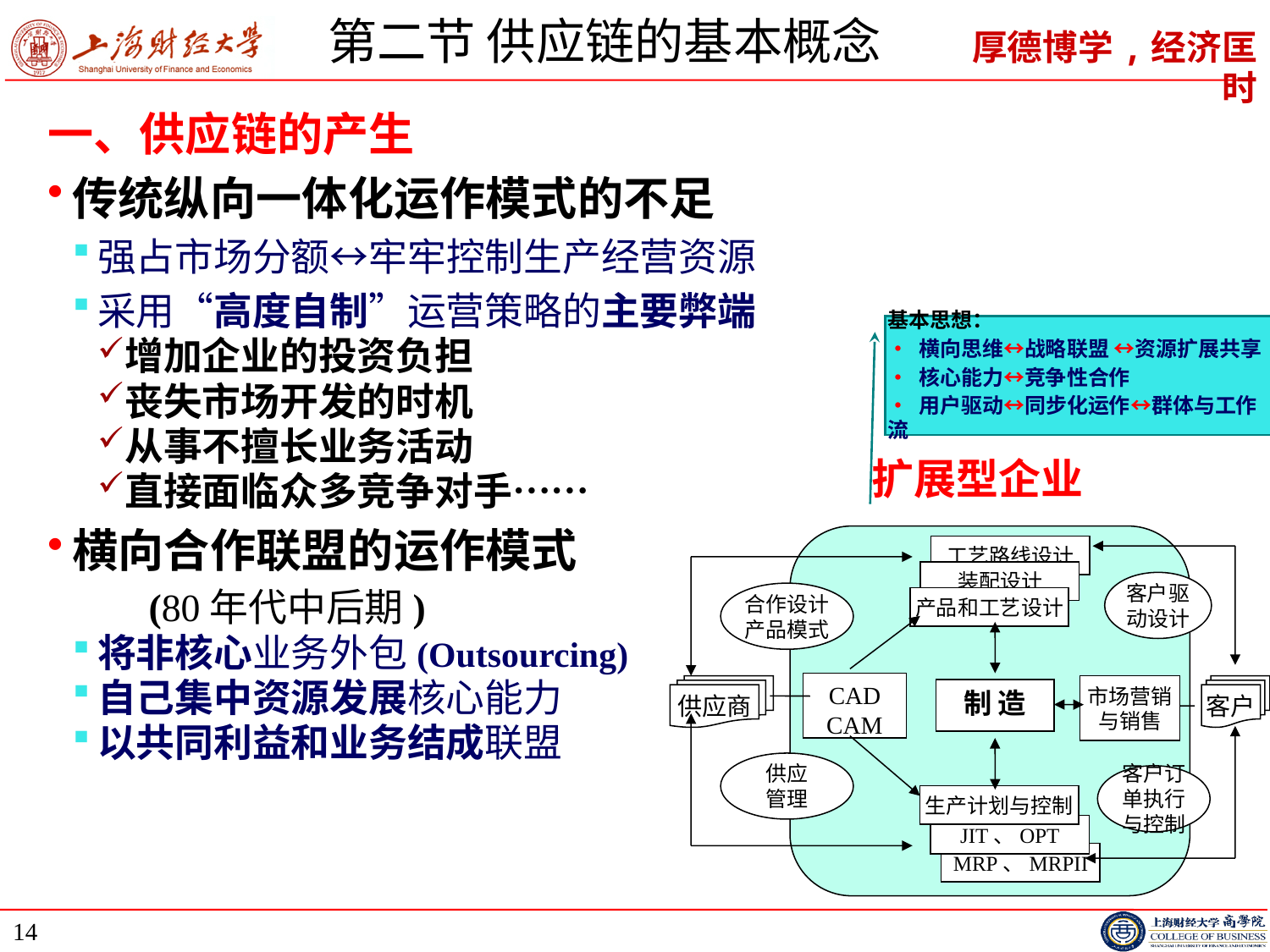

# 第二节 供应链的基本概念
一、供应链的产生
传统纵向一体化运作模式的不足
强占市场分额↔牢牢控制生产经营资源
采用“高度自制”运营策略的主要弊端
增加企业的投资负担
丧失市场开发的时机
从事不擅长业务活动
直接面临众多竞争对手……
横向合作联盟的运作模式
         (80年代中后期)
将非核心业务外包(Outsourcing)
自己集中资源发展核心能力
以共同利益和业务结成联盟
基本思想：
• 横向思维↔战略联盟 ↔资源扩展共享
• 核心能力↔竞争性合作
• 用户驱动↔同步化运作↔群体与工作流
扩展型企业

工艺路线设计
装配设计
产品和工艺设计

CAD
CAM
供应商
市场营销与销售
客户
制 造

生产计划与控制
JIT、OPT
MRP、MRPII

客户驱动设计

合作设计产品模式

供应
管理

客户订单执行与控制

14